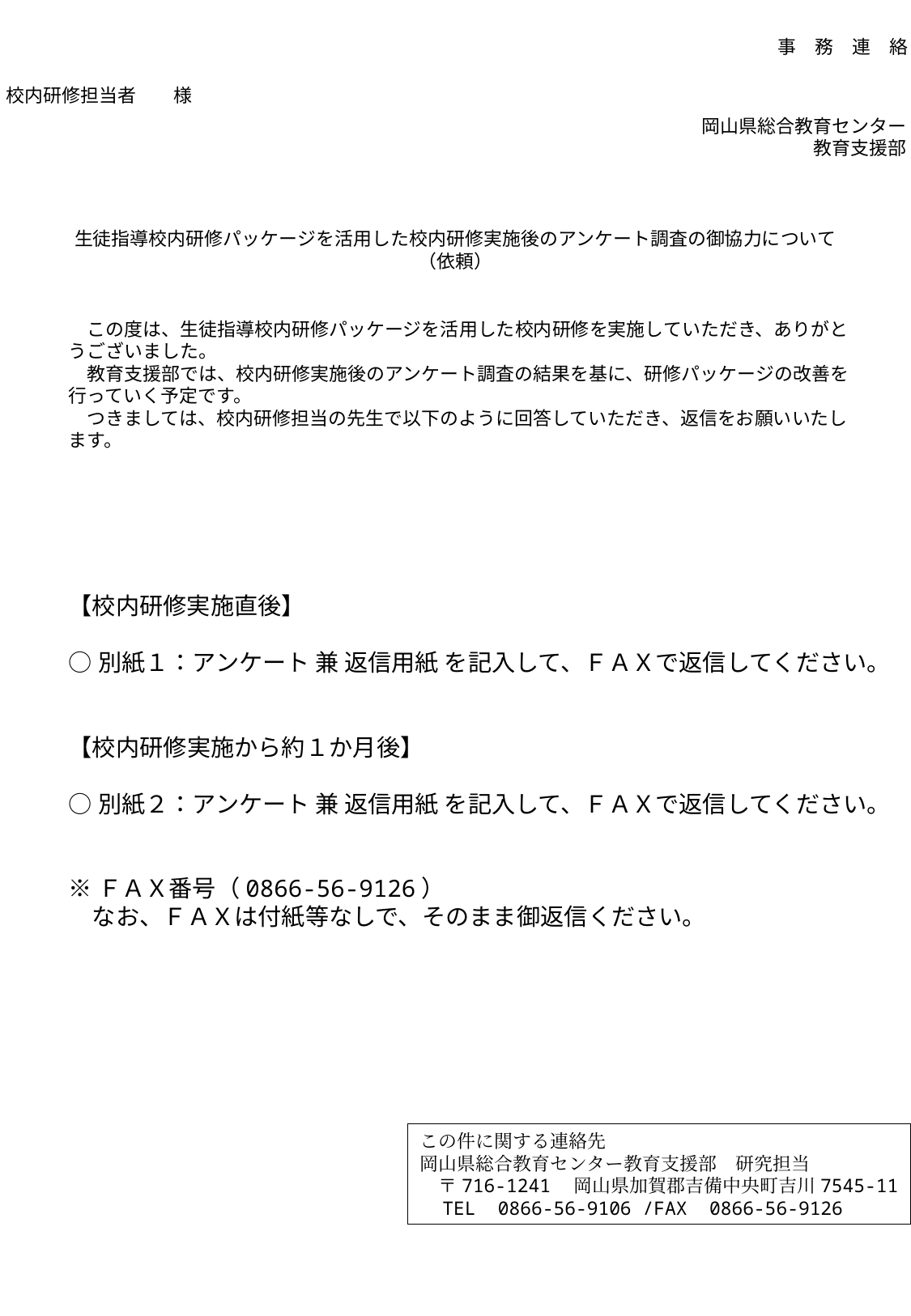

事　務　連　絡
校内研修担当者　　様
岡山県総合教育センター
教育支援部
生徒指導校内研修パッケージを活用した校内研修実施後のアンケート調査の御協力について（依頼）
　この度は、生徒指導校内研修パッケージを活用した校内研修を実施していただき、ありがとうございました。
　教育支援部では、校内研修実施後のアンケート調査の結果を基に、研修パッケージの改善を行っていく予定です。
　つきましては、校内研修担当の先生で以下のように回答していただき、返信をお願いいたします。
【校内研修実施直後】

○別紙１：アンケート 兼 返信用紙 を記入して、ＦＡＸで返信してください。

【校内研修実施から約１か月後】

○別紙２：アンケート 兼 返信用紙 を記入して、ＦＡＸで返信してください。

※ＦＡＸ番号（0866-56-9126）
　なお、ＦＡＸは付紙等なしで、そのまま御返信ください。
この件に関する連絡先
岡山県総合教育センター教育支援部　研究担当
　〒716-1241　岡山県加賀郡吉備中央町吉川7545-11
  TEL  0866-56-9106 /FAX  0866-56-9126